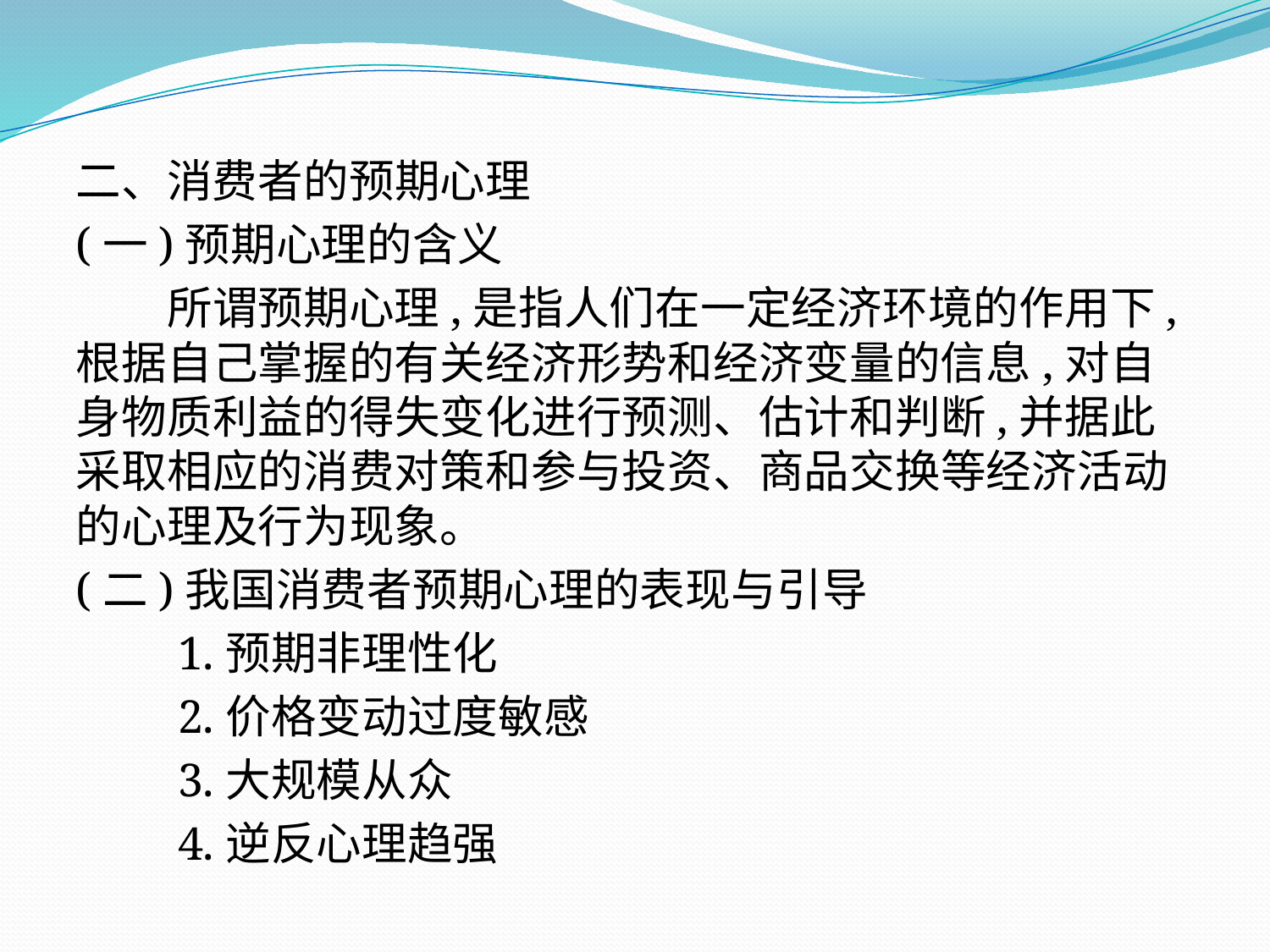

二、消费者的预期心理
(一)预期心理的含义
　　所谓预期心理,是指人们在一定经济环境的作用下,根据自己掌握的有关经济形势和经济变量的信息,对自身物质利益的得失变化进行预测、估计和判断,并据此采取相应的消费对策和参与投资、商品交换等经济活动的心理及行为现象。
(二)我国消费者预期心理的表现与引导
　　1.预期非理性化
　　2.价格变动过度敏感
　　3.大规模从众
　　4.逆反心理趋强